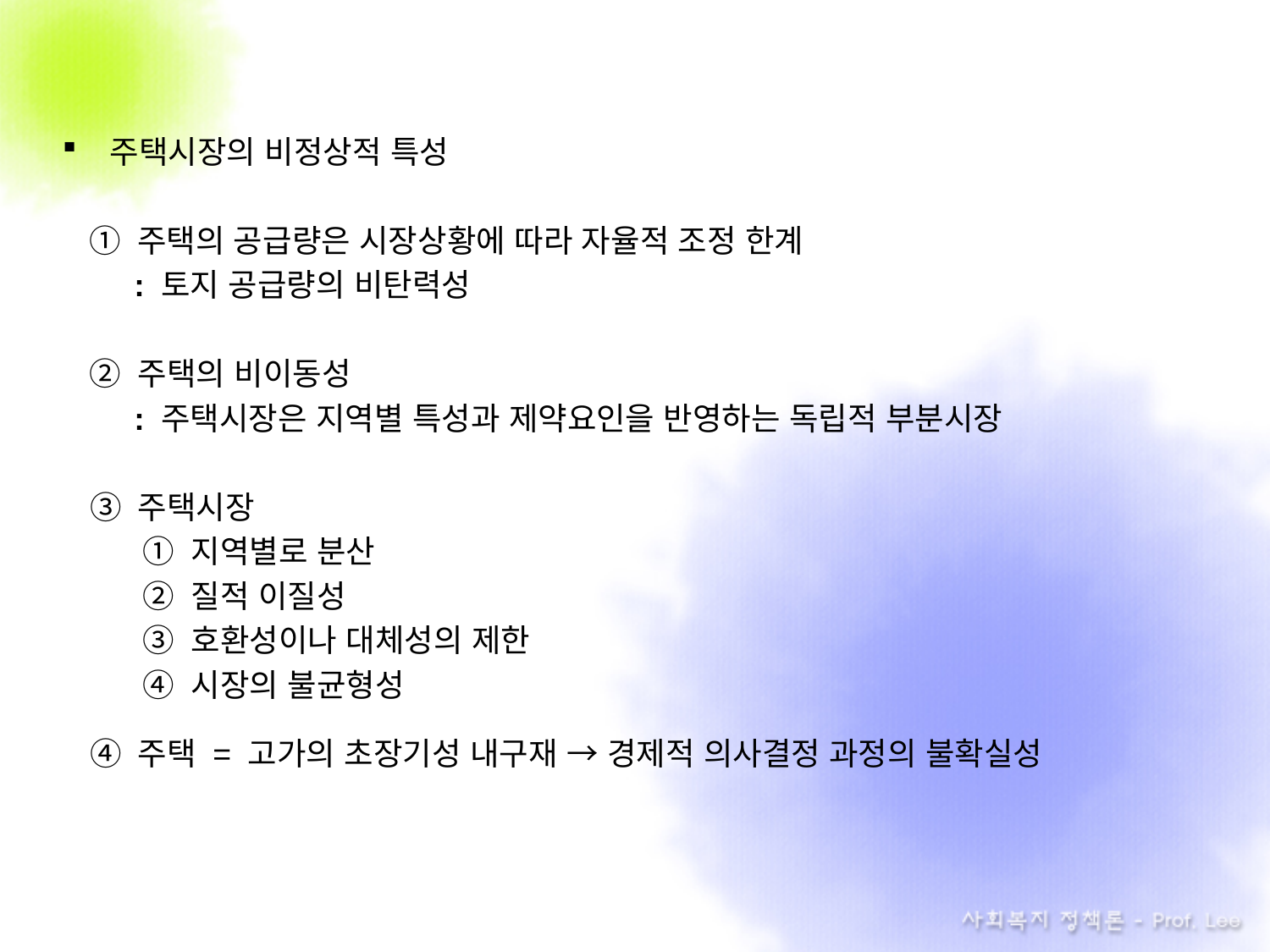

주택시장의 비정상적 특성

주택의 공급량은 시장상황에 따라 자율적 조정 한계
     : 토지 공급량의 비탄력성

② 주택의 비이동성
     : 주택시장은 지역별 특성과 제약요인을 반영하는 독립적 부분시장

③ 주택시장
      ① 지역별로 분산
      ② 질적 이질성
      ③ 호환성이나 대체성의 제한
      ④ 시장의 불균형성

④ 주택 = 고가의 초장기성 내구재 → 경제적 의사결정 과정의 불확실성